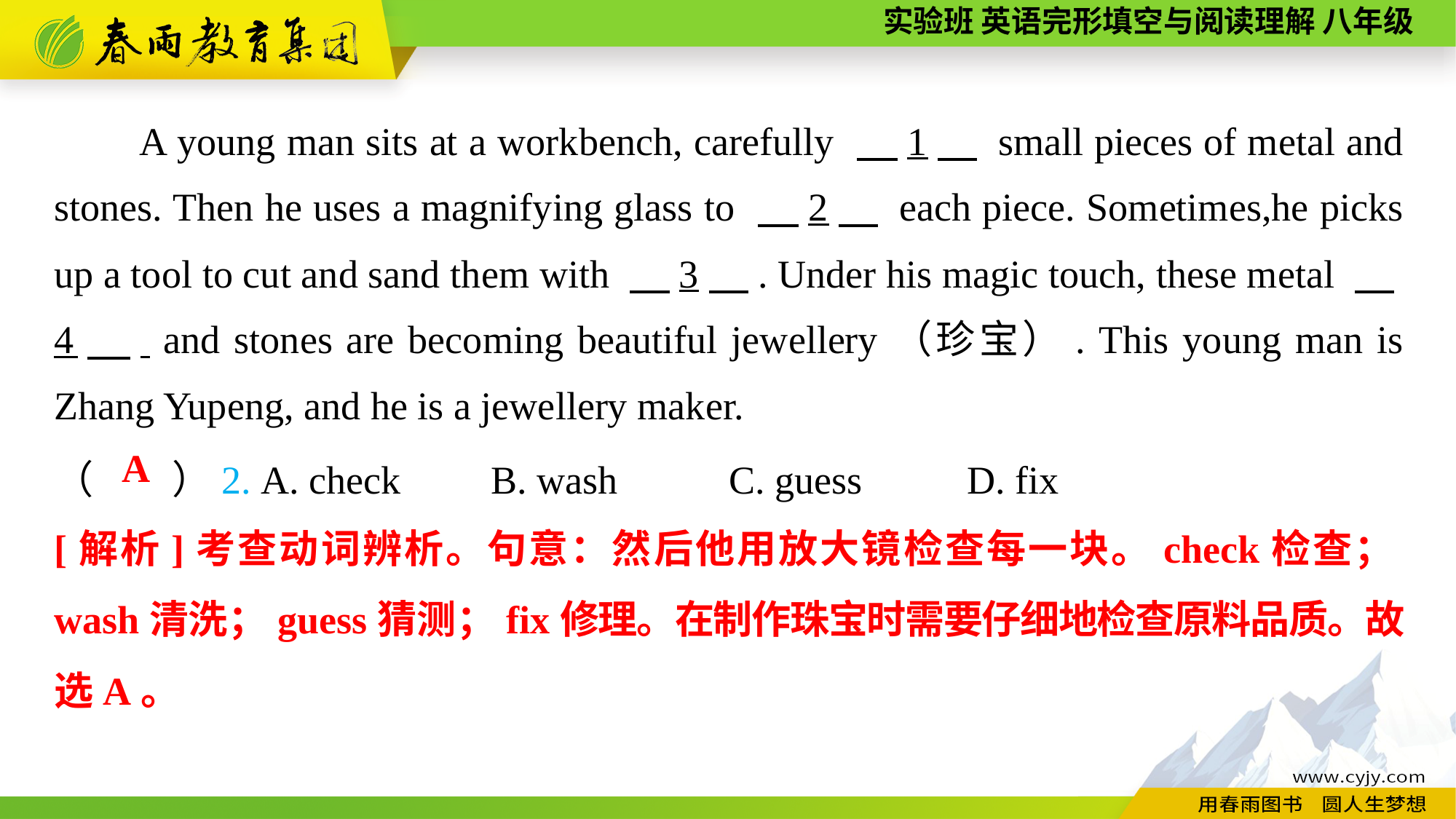

A young man sits at a workbench, carefully 　1　 small pieces of metal and stones. Then he uses a magnifying glass to 　2　 each piece. Sometimes,he picks up a tool to cut and sand them with 　3　. Under his magic touch, these metal 　4　. and stones are becoming beautiful jewellery（珍宝）. This young man is Zhang Yupeng, and he is a jewellery maker.
（　　）2. A. check	B. wash	  C. guess	    D. fix
A
[解析]考查动词辨析。句意：然后他用放大镜检查每一块。check检查；wash清洗；guess猜测；fix修理。在制作珠宝时需要仔细地检查原料品质。故选A。